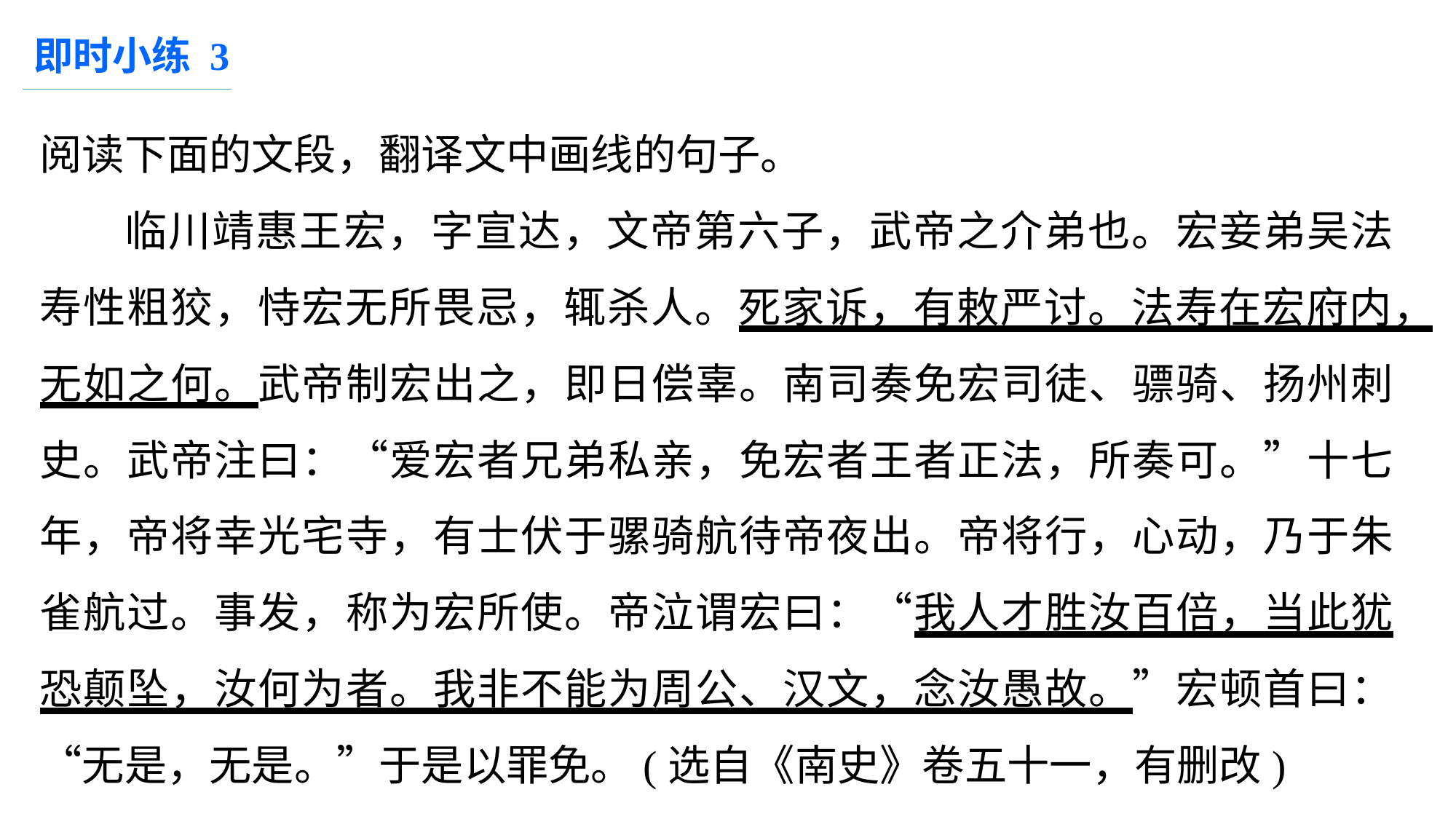

即时小练 3
阅读下面的文段，翻译文中画线的句子。
临川靖惠王宏，字宣达，文帝第六子，武帝之介弟也。宏妾弟吴法寿性粗狡，恃宏无所畏忌，辄杀人。死家诉，有敕严讨。法寿在宏府内，无如之何。武帝制宏出之，即日偿辜。南司奏免宏司徒、骠骑、扬州刺史。武帝注曰：“爱宏者兄弟私亲，免宏者王者正法，所奏可。”十七年，帝将幸光宅寺，有士伏于骡骑航待帝夜出。帝将行，心动，乃于朱雀航过。事发，称为宏所使。帝泣谓宏曰：“我人才胜汝百倍，当此犹恐颠坠，汝何为者。我非不能为周公、汉文，念汝愚故。”宏顿首曰：“无是，无是。”于是以罪免。(选自《南史》卷五十一，有删改)